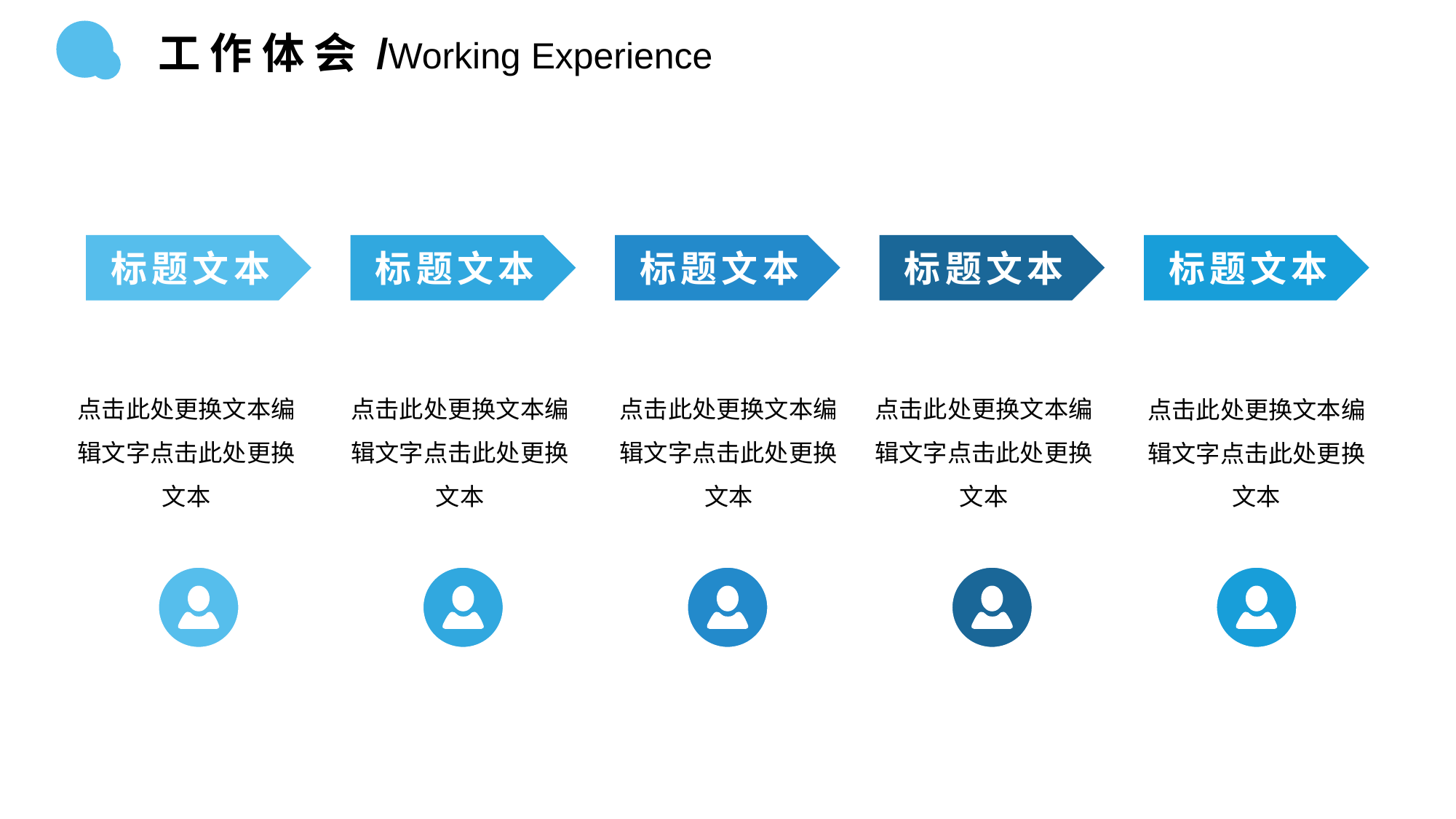

工 作 体 会 /Working Experience
标题文本
标题文本
标题文本
标题文本
标题文本

点击此处更换文本编辑文字点击此处更换文本
点击此处更换文本编辑文字点击此处更换文本
点击此处更换文本编辑文字点击此处更换文本
点击此处更换文本编辑文字点击此处更换文本
点击此处更换文本编辑文字点击此处更换文本